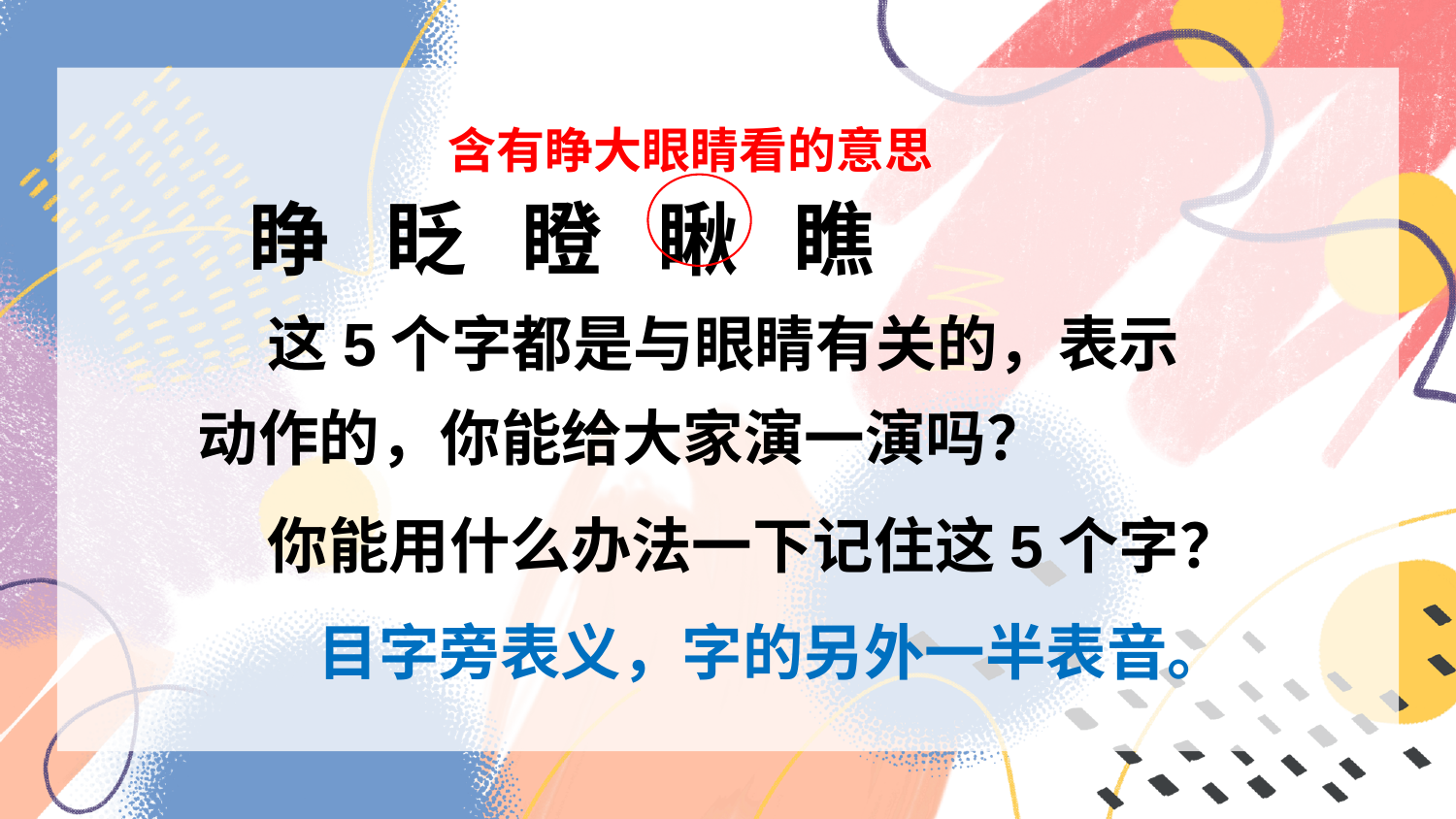

含有睁大眼睛看的意思
睁   眨   瞪   瞅   瞧

    这5个字都是与眼睛有关的，表示动作的，你能给大家演一演吗？
    你能用什么办法一下记住这5个字？
目字旁表义，字的另外一半表音。